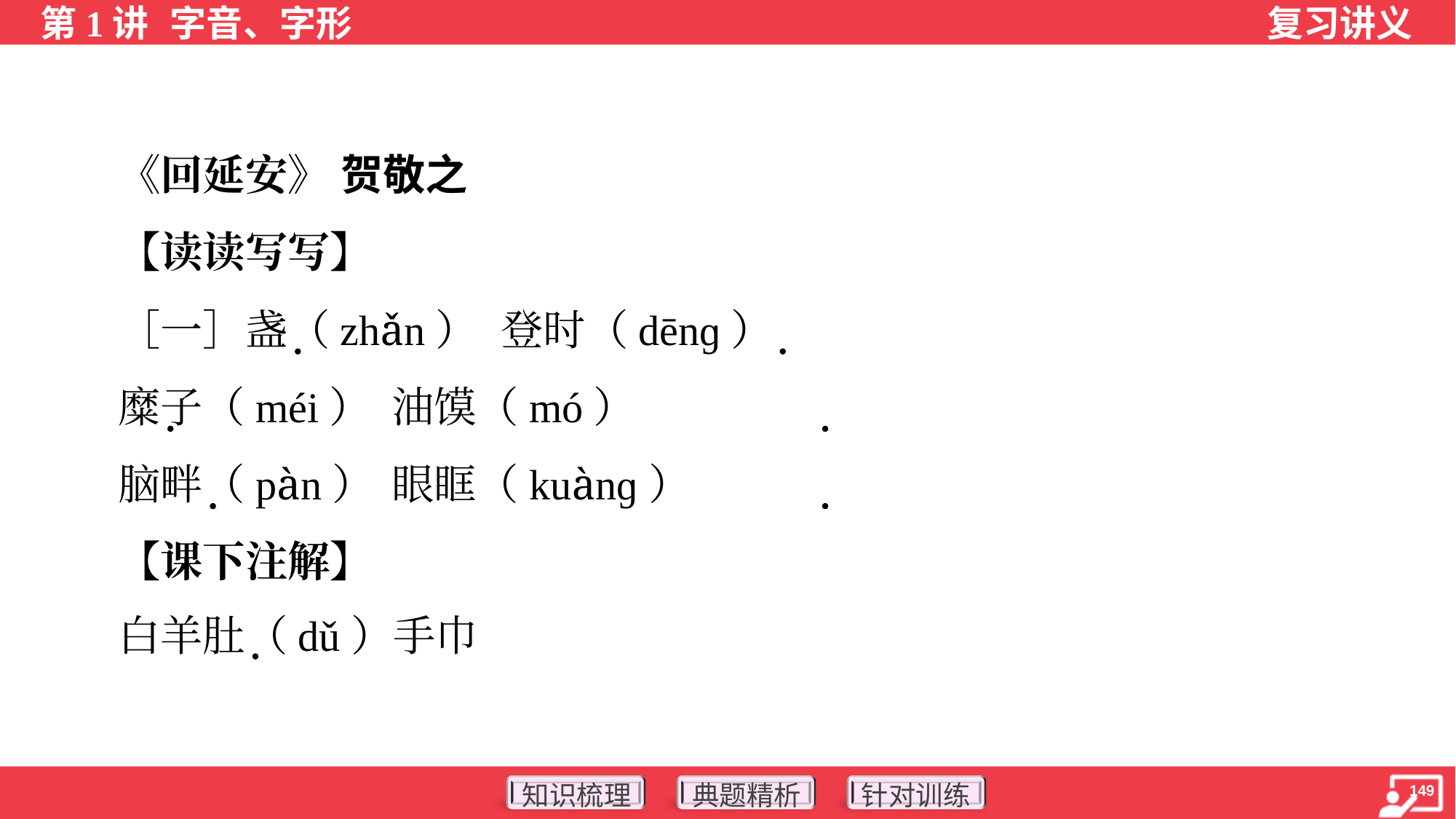

《回延安》 贺敬之
    【读读写写】
    ［一］盏（zhǎn）	登时（dēnɡ）
    糜子（méi）	油馍（mó）
    脑畔（pàn）	眼眶（kuànɡ）
    【课下注解】
    白羊肚（dǔ）手巾